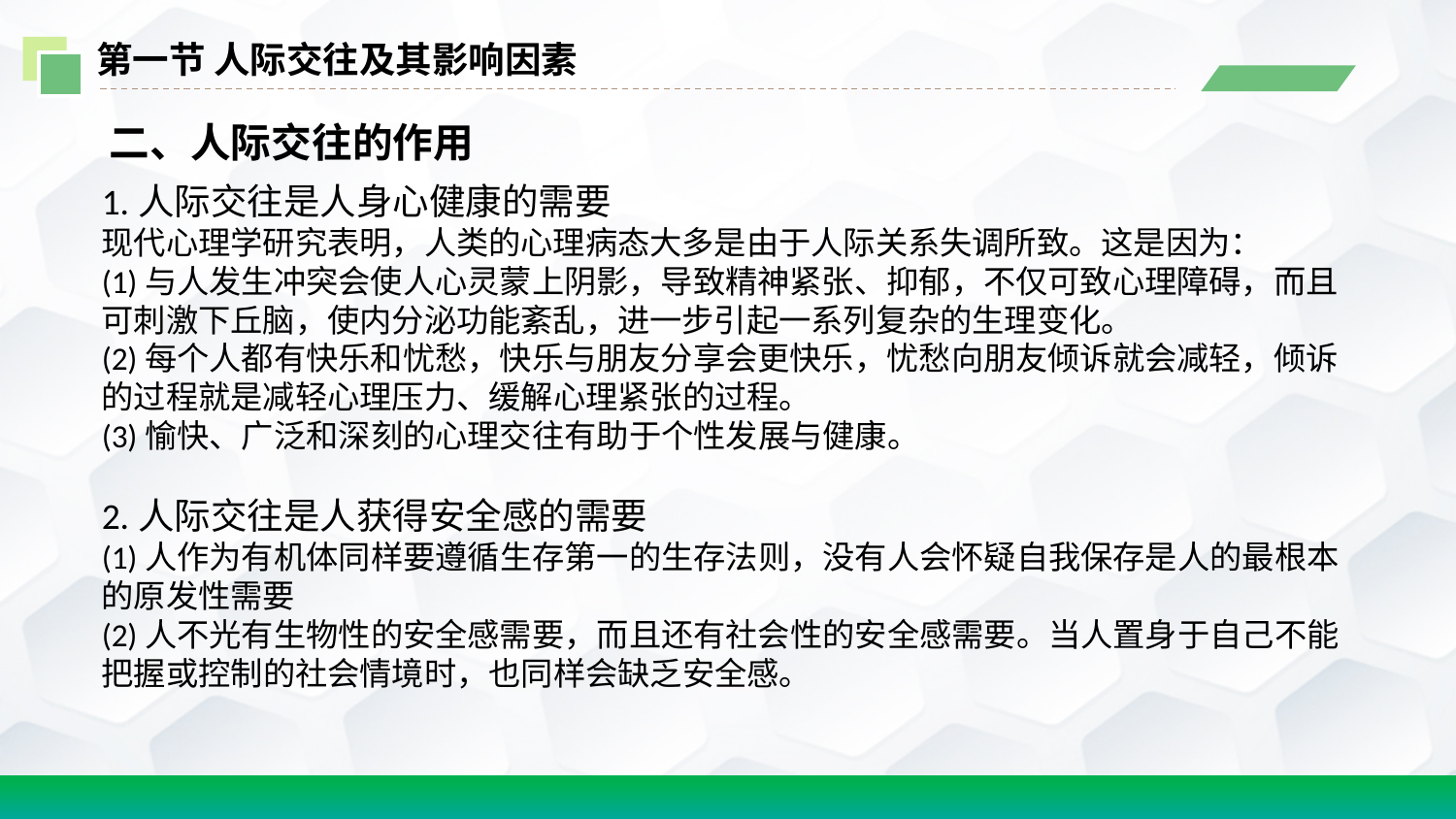

第一节 人际交往及其影响因素
 二、人际交往的作用
1.人际交往是人身心健康的需要
现代心理学研究表明，人类的心理病态大多是由于人际关系失调所致。这是因为：
(1)与人发生冲突会使人心灵蒙上阴影，导致精神紧张、抑郁，不仅可致心理障碍，而且可刺激下丘脑，使内分泌功能紊乱，进一步引起一系列复杂的生理变化。
(2)每个人都有快乐和忧愁，快乐与朋友分享会更快乐，忧愁向朋友倾诉就会减轻，倾诉的过程就是减轻心理压力、缓解心理紧张的过程。
(3)愉快、广泛和深刻的心理交往有助于个性发展与健康。

2.人际交往是人获得安全感的需要
(1)人作为有机体同样要遵循生存第一的生存法则，没有人会怀疑自我保存是人的最根本的原发性需要
(2)人不光有生物性的安全感需要，而且还有社会性的安全感需要。当人置身于自己不能把握或控制的社会情境时，也同样会缺乏安全感。